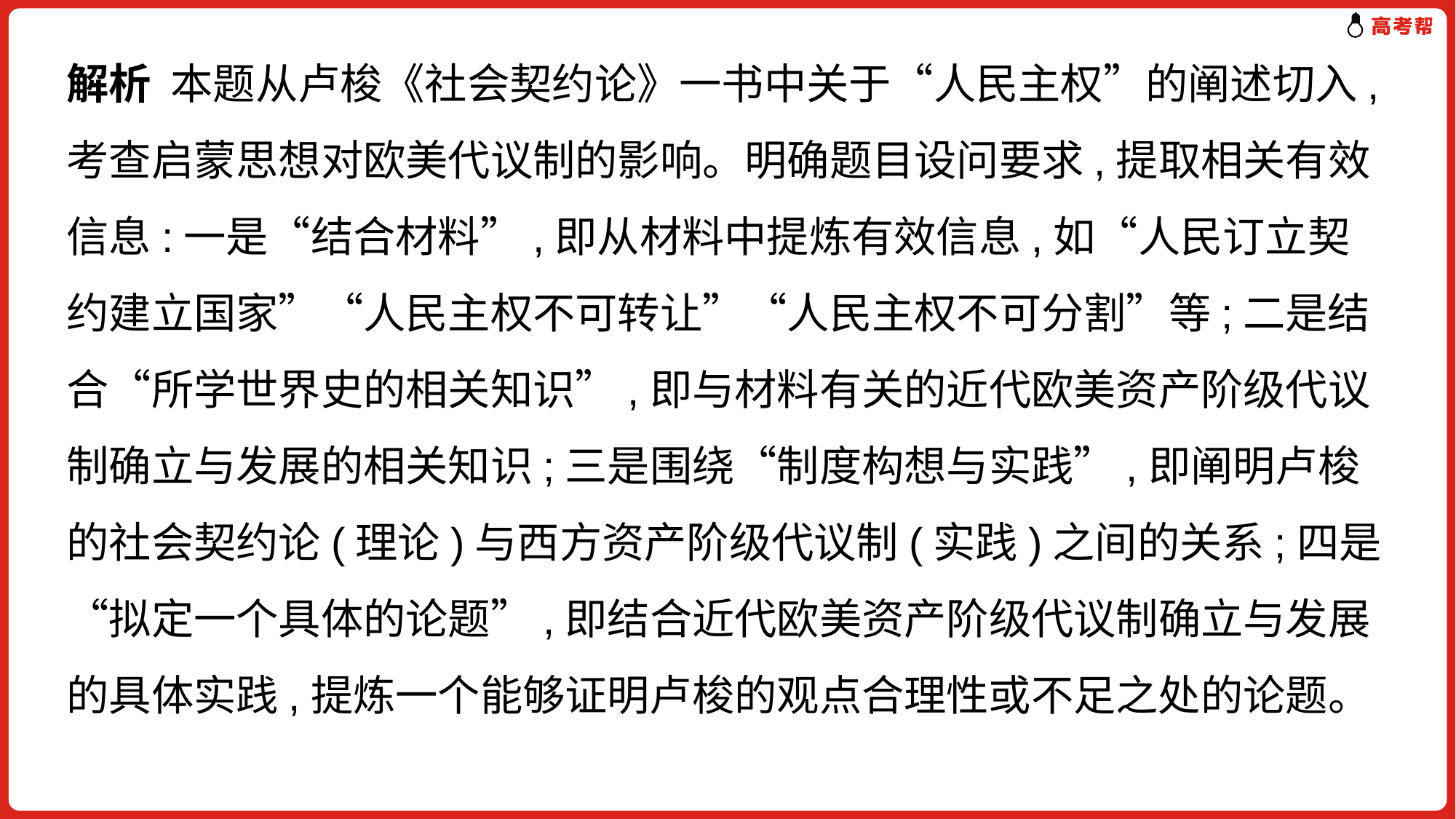

解析  本题从卢梭《社会契约论》一书中关于“人民主权”的阐述切入,考查启蒙思想对欧美代议制的影响。明确题目设问要求,提取相关有效信息:一是“结合材料”,即从材料中提炼有效信息,如“人民订立契约建立国家”“人民主权不可转让”“人民主权不可分割”等;二是结合“所学世界史的相关知识”,即与材料有关的近代欧美资产阶级代议制确立与发展的相关知识;三是围绕“制度构想与实践”,即阐明卢梭的社会契约论(理论)与西方资产阶级代议制(实践)之间的关系;四是“拟定一个具体的论题”,即结合近代欧美资产阶级代议制确立与发展的具体实践,提炼一个能够证明卢梭的观点合理性或不足之处的论题。